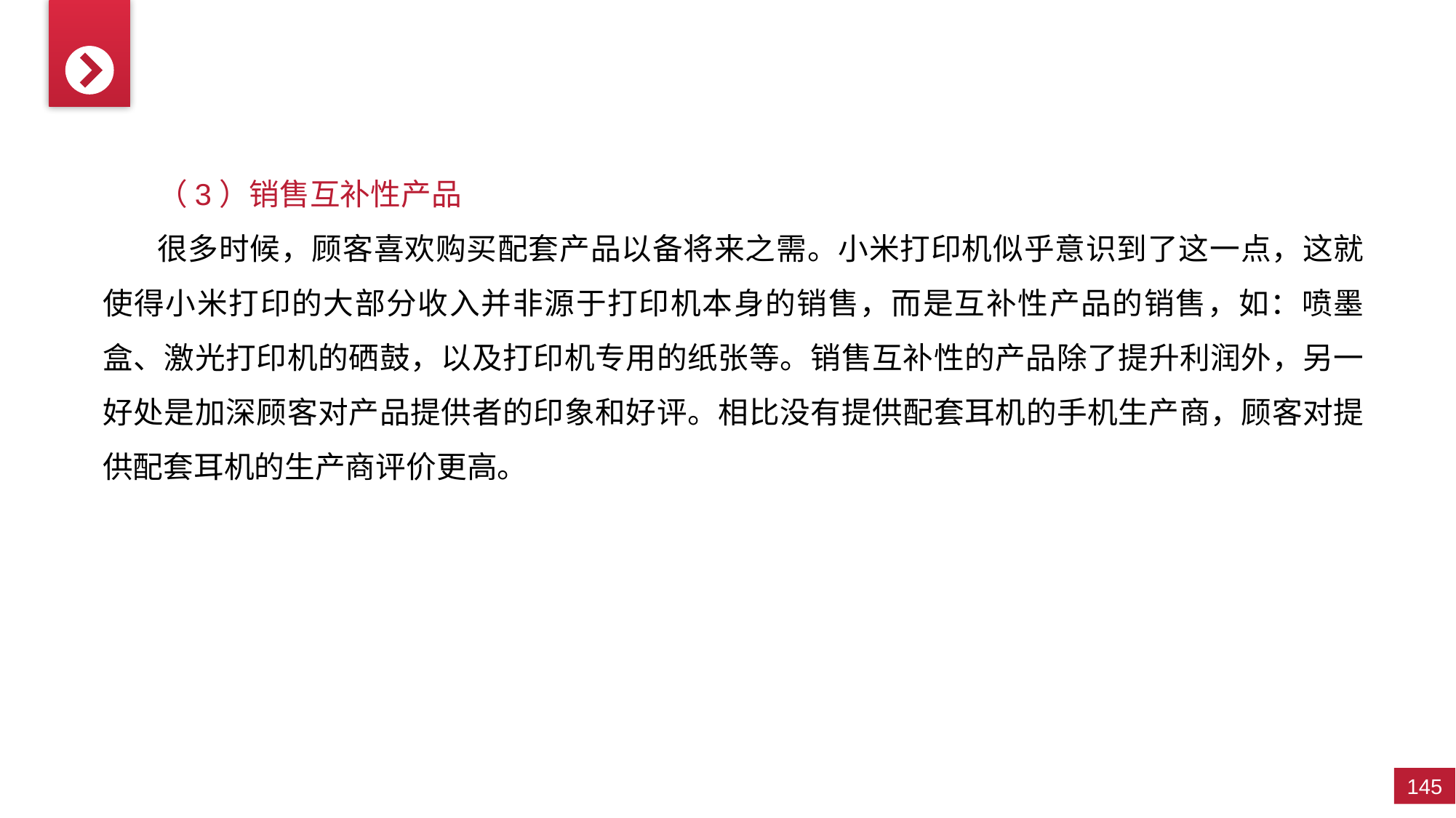

（3）销售互补性产品
很多时候，顾客喜欢购买配套产品以备将来之需。小米打印机似乎意识到了这一点，这就使得小米打印的大部分收入并非源于打印机本身的销售，而是互补性产品的销售，如：喷墨盒、激光打印机的硒鼓，以及打印机专用的纸张等。销售互补性的产品除了提升利润外，另一好处是加深顾客对产品提供者的印象和好评。相比没有提供配套耳机的手机生产商，顾客对提供配套耳机的生产商评价更高。